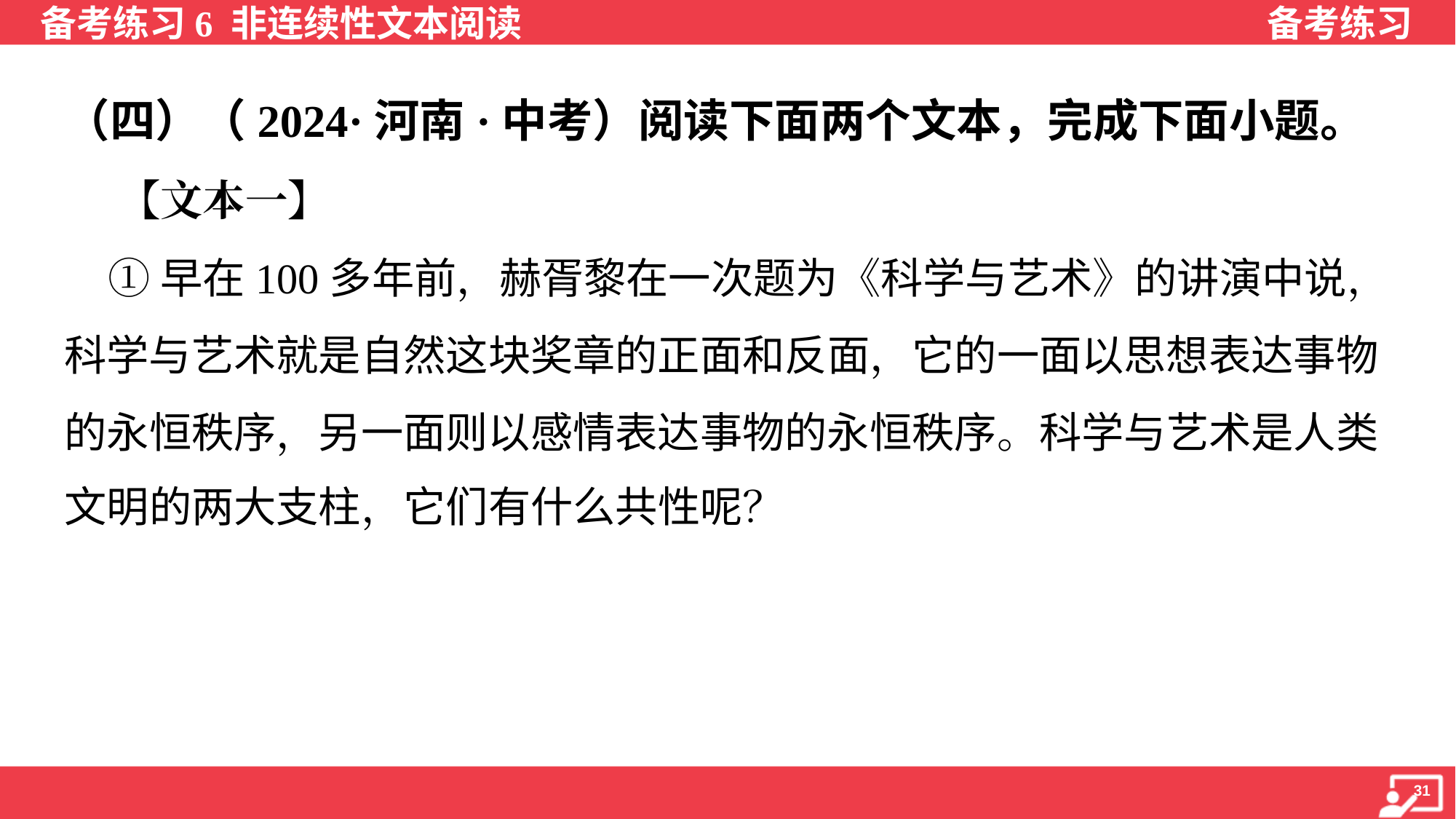

（四）（2024·河南·中考）阅读下面两个文本，完成下面小题。
    【文本一】
    ①早在100多年前，赫胥黎在一次题为《科学与艺术》的讲演中说，
科学与艺术就是自然这块奖章的正面和反面，它的一面以思想表达事物
的永恒秩序，另一面则以感情表达事物的永恒秩序。科学与艺术是人类
文明的两大支柱，它们有什么共性呢？